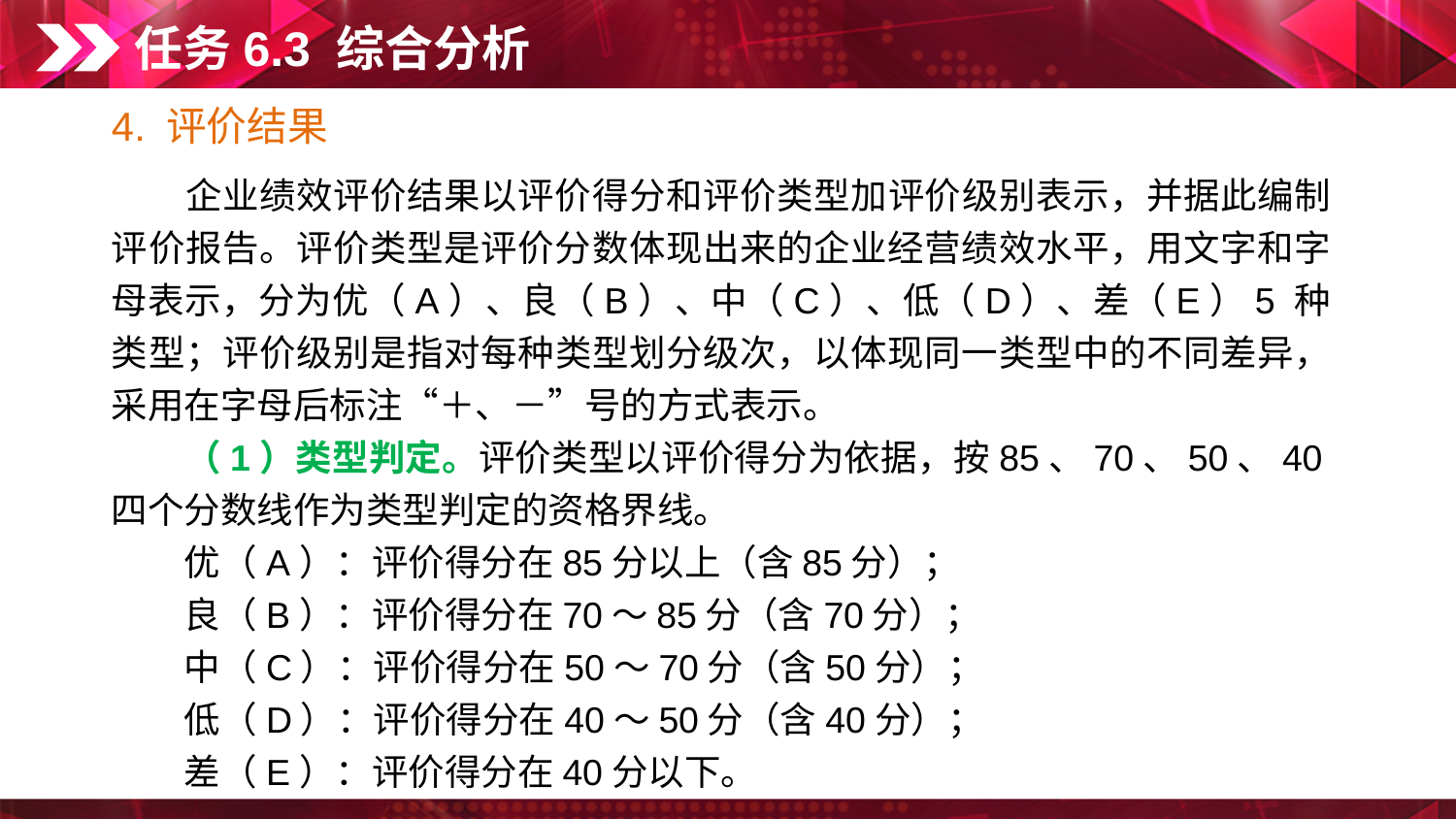

任务6.3 综合分析

4. 评价结果
　　企业绩效评价结果以评价得分和评价类型加评价级别表示，并据此编制评价报告。评价类型是评价分数体现出来的企业经营绩效水平，用文字和字母表示，分为优（A）、良（B）、中（C）、低（D）、差（E）5 种类型；评价级别是指对每种类型划分级次，以体现同一类型中的不同差异，采用在字母后标注“＋、－”号的方式表示。
　　（1）类型判定。评价类型以评价得分为依据，按85、70、50、40四个分数线作为类型判定的资格界线。
优（A）：评价得分在85分以上（含85分）；
良（B）：评价得分在70～85分（含70分）；
中（C）：评价得分在50～70分（含50分）；
低（D）：评价得分在40～50分（含40分）；
差（E）：评价得分在40分以下。